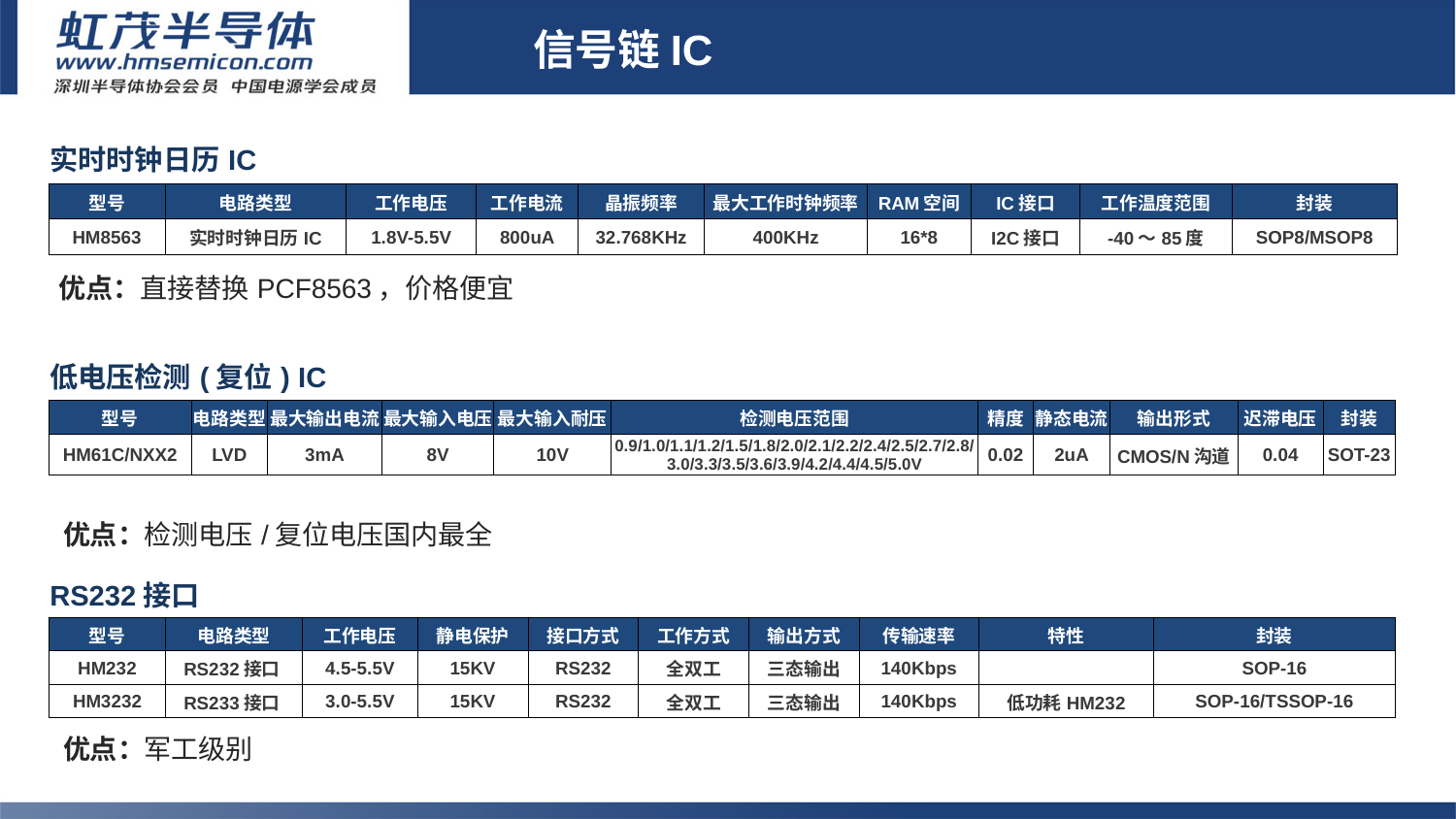

信号链IC
| 实时时钟日历IC |  |  |  |  |  |  |  |  |  |
| --- | --- | --- | --- | --- | --- | --- | --- | --- | --- |
| 型号 | 电路类型 | 工作电压 | 工作电流 | 晶振频率 | 最大工作时钟频率 | RAM空间 | IC接口 | 工作温度范围 | 封装 |
| HM8563 | 实时时钟日历IC | 1.8V-5.5V | 800uA | 32.768KHz | 400KHz | 16\*8 | I2C接口 | -40～85度 | SOP8/MSOP8 |

# 信号链IC
优点：直接替换PCF8563，价格便宜
| 低电压检测(复位) IC |  |  |  |  |  |  |  |  |  |  |
| --- | --- | --- | --- | --- | --- | --- | --- | --- | --- | --- |
| 型号 | 电路类型 | 最大输出电流 | 最大输入电压 | 最大输入耐压 | 检测电压范围 | 精度 | 静态电流 | 输出形式 | 迟滞电压 | 封装 |
| HM61C/NXX2 | LVD | 3mA | 8V | 10V | 0.9/1.0/1.1/1.2/1.5/1.8/2.0/2.1/2.2/2.4/2.5/2.7/2.8/3.0/3.3/3.5/3.6/3.9/4.2/4.4/4.5/5.0V | 0.02 | 2uA | CMOS/N沟道 | 0.04 | SOT-23 |
优点：检测电压/复位电压国内最全
| RS232接口 |  |  |  |  |  |  |  |  |  |
| --- | --- | --- | --- | --- | --- | --- | --- | --- | --- |
| 型号 | 电路类型 | 工作电压 | 静电保护 | 接口方式 | 工作方式 | 输出方式 | 传输速率 | 特性 | 封装 |
| HM232 | RS232接口 | 4.5-5.5V | 15KV | RS232 | 全双工 | 三态输出 | 140Kbps |  | SOP-16 |
| HM3232 | RS233接口 | 3.0-5.5V | 15KV | RS232 | 全双工 | 三态输出 | 140Kbps | 低功耗HM232 | SOP-16/TSSOP-16 |
优点：军工级别